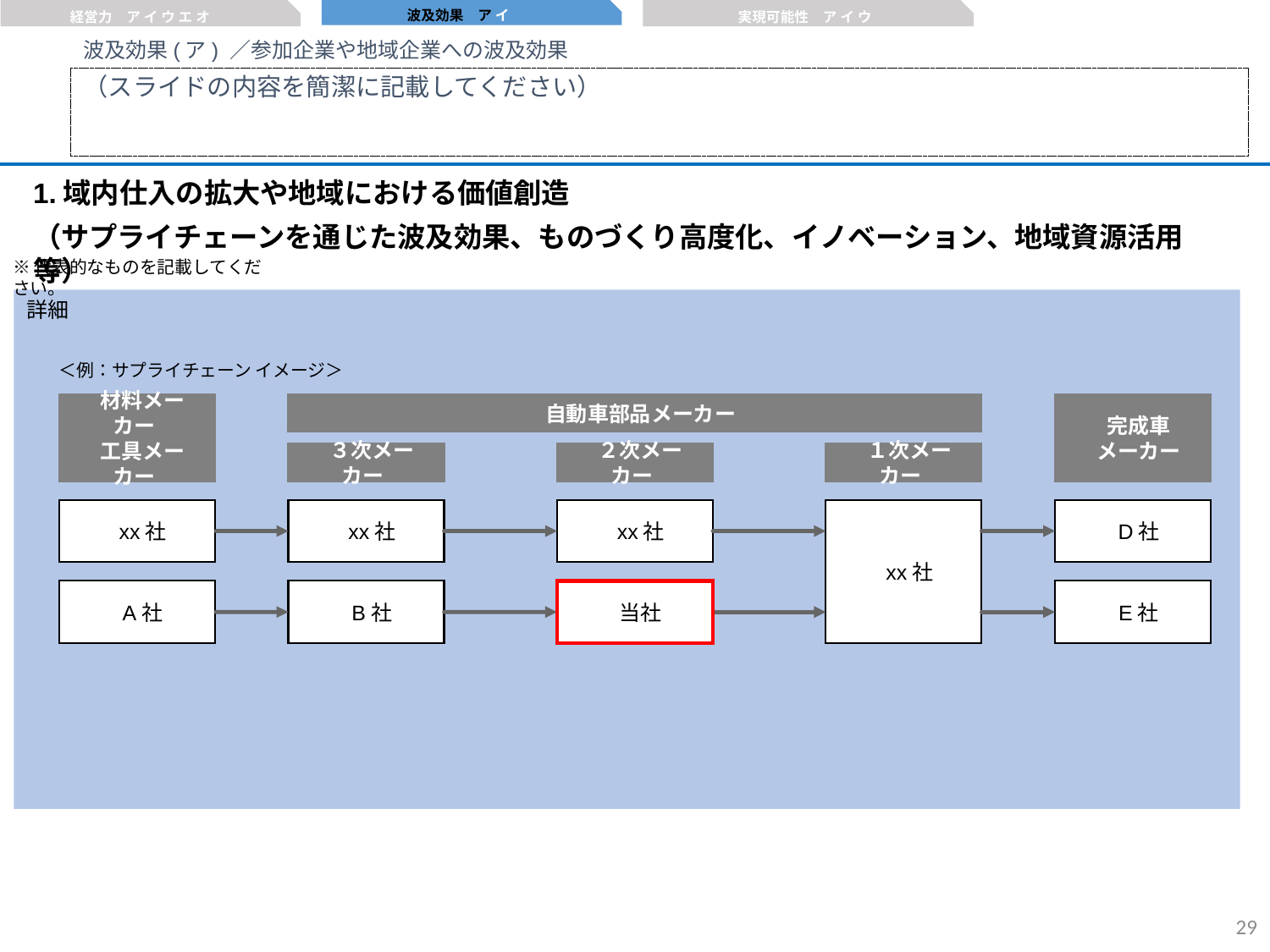

波及効果　ア イ
経営力　ア イ ウ エ オ
実現可能性　ア イ ウ
波及効果(ア) ／参加企業や地域企業への波及効果
（スライドの内容を簡潔に記載してください）
1.域内仕入の拡大や地域における価値創造
（サプライチェーンを通じた波及効果、ものづくり高度化、イノベーション、地域資源活用等）
※代表的なものを記載してください。
詳細

＜例：サプライチェーン イメージ＞
自動車部品メーカー
材料メーカー
工具メーカー
xx社
A社
完成車
メーカー
D社
E社
３次メーカー
xx社
B社
２次メーカー
xx社
１次メーカー
xx社
当社
29